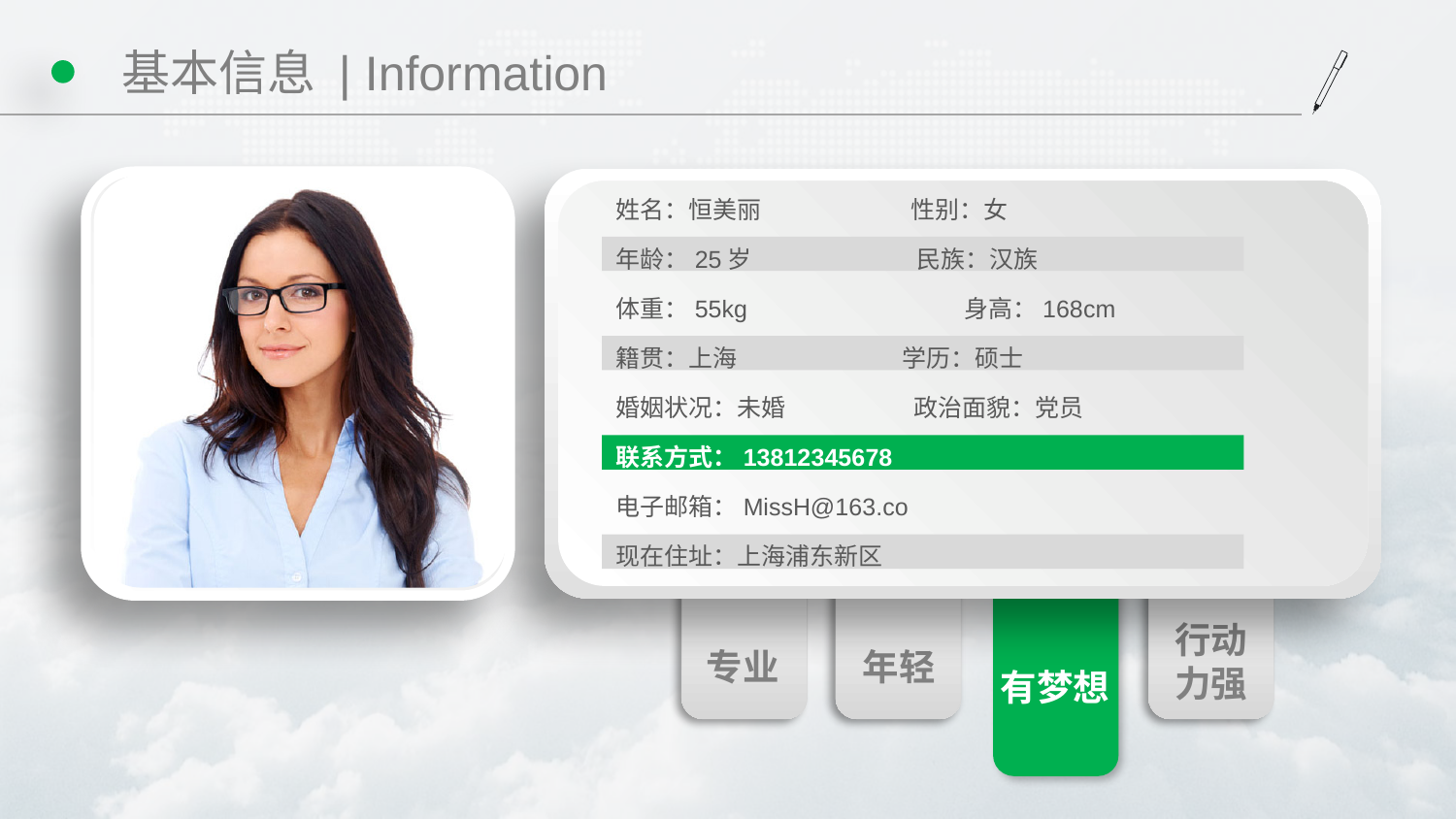

# 基本信息 | Information

姓名：恒美丽                            性别：女
年龄：25岁                               民族：汉族
体重：55kg                               身高：168cm
籍贯：上海                               学历：硕士
婚姻状况：未婚                        政治面貌：党员
联系方式：13812345678
电子邮箱：MissH@163.co

专业

年轻

行动
力强
现在住址：上海浦东新区

有梦想